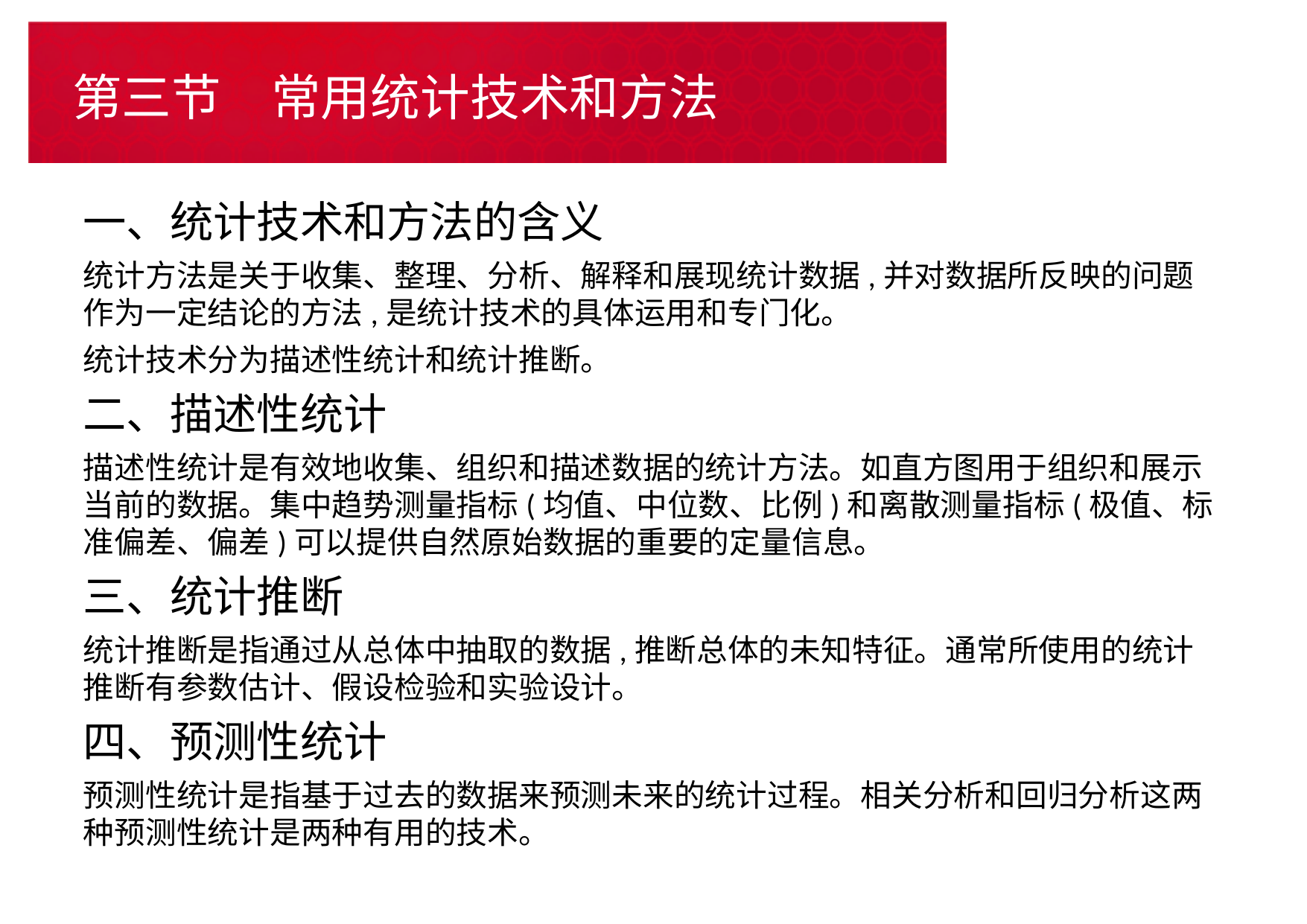

# 第三节　常用统计技术和方法
一、统计技术和方法的含义
统计方法是关于收集、整理、分析、解释和展现统计数据,并对数据所反映的问题作为一定结论的方法,是统计技术的具体运用和专门化。
统计技术分为描述性统计和统计推断。
二、描述性统计
描述性统计是有效地收集、组织和描述数据的统计方法。如直方图用于组织和展示当前的数据。集中趋势测量指标(均值、中位数、比例)和离散测量指标(极值、标准偏差、偏差)可以提供自然原始数据的重要的定量信息。
三、统计推断
统计推断是指通过从总体中抽取的数据,推断总体的未知特征。通常所使用的统计推断有参数估计、假设检验和实验设计。
四、预测性统计
预测性统计是指基于过去的数据来预测未来的统计过程。相关分析和回归分析这两种预测性统计是两种有用的技术。